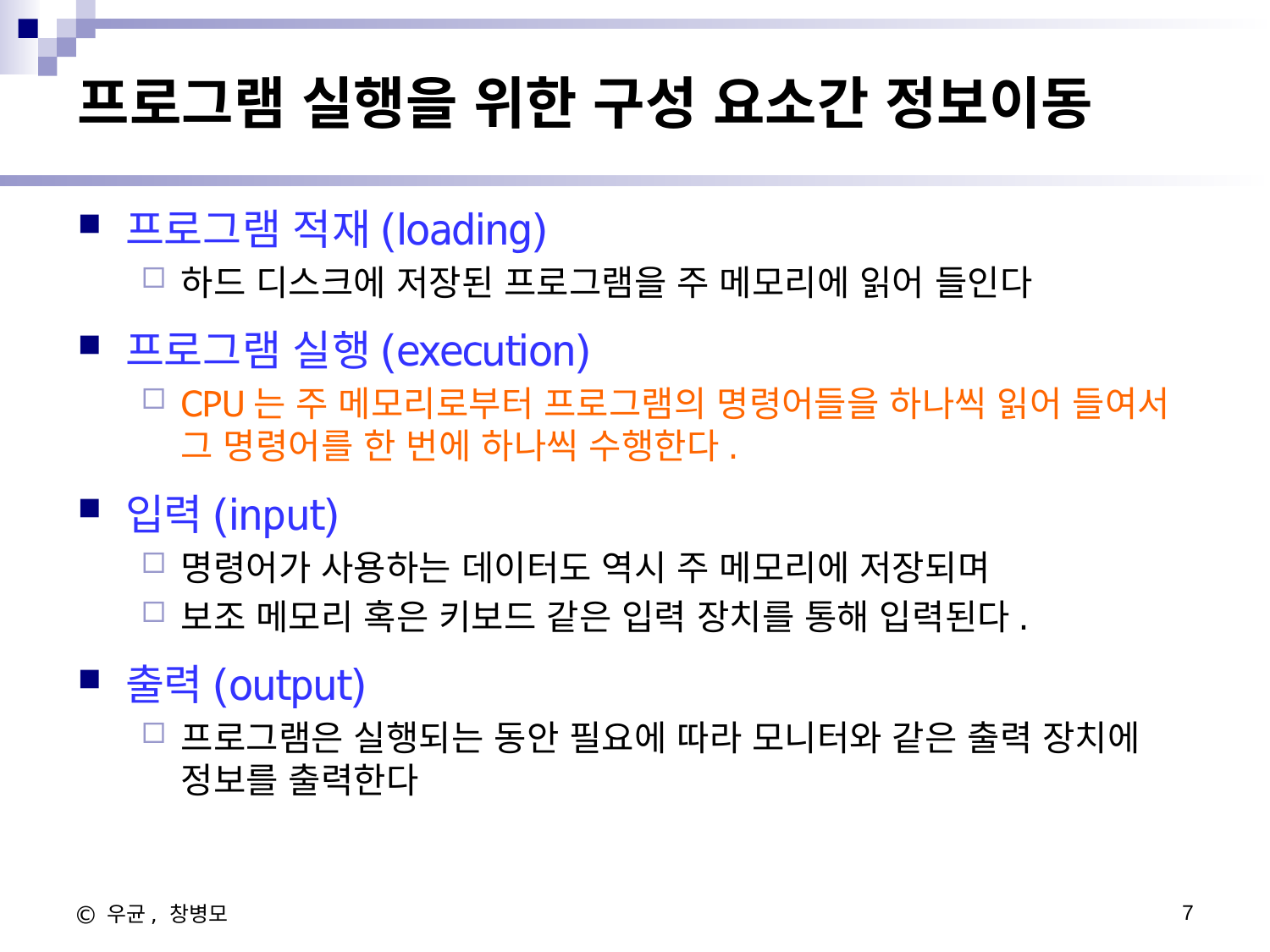

# 프로그램 실행을 위한 구성 요소간 정보이동
프로그램 적재(loading)
하드 디스크에 저장된 프로그램을 주 메모리에 읽어 들인다
프로그램 실행(execution)
CPU는 주 메모리로부터 프로그램의 명령어들을 하나씩 읽어 들여서 그 명령어를 한 번에 하나씩 수행한다.
입력(input)
명령어가 사용하는 데이터도 역시 주 메모리에 저장되며
보조 메모리 혹은 키보드 같은 입력 장치를 통해 입력된다.
출력(output)
프로그램은 실행되는 동안 필요에 따라 모니터와 같은 출력 장치에 정보를 출력한다

© 우균, 창병모
7